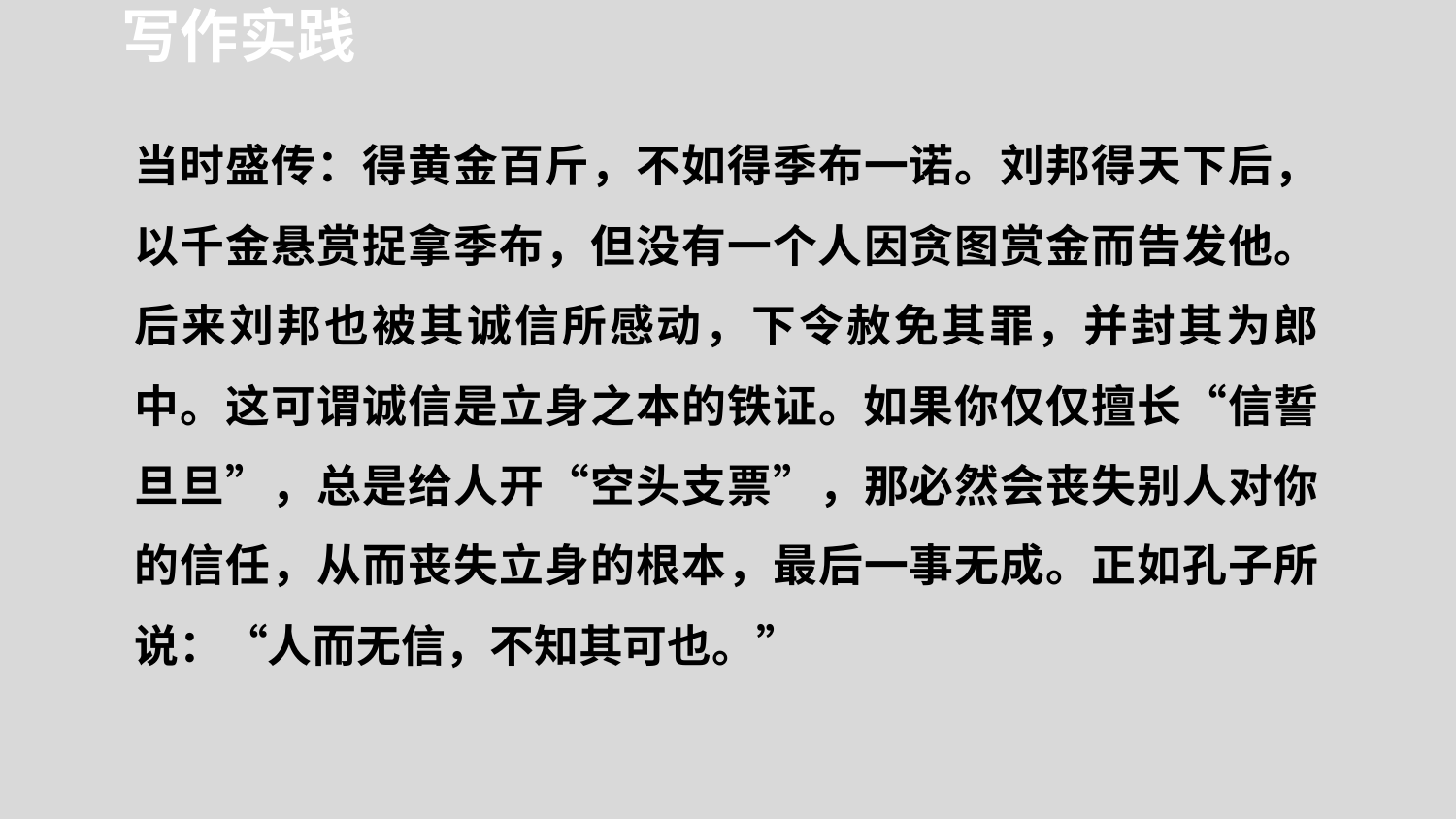

写作实践
当时盛传：得黄金百斤，不如得季布一诺。刘邦得天下后，以千金悬赏捉拿季布，但没有一个人因贪图赏金而告发他。后来刘邦也被其诚信所感动，下令赦免其罪，并封其为郎 中。这可谓诚信是立身之本的铁证。如果你仅仅擅长“信誓旦旦”，总是给人开“空头支票”，那必然会丧失别人对你的信任，从而丧失立身的根本，最后一事无成。正如孔子所说：“人而无信，不知其可也。”